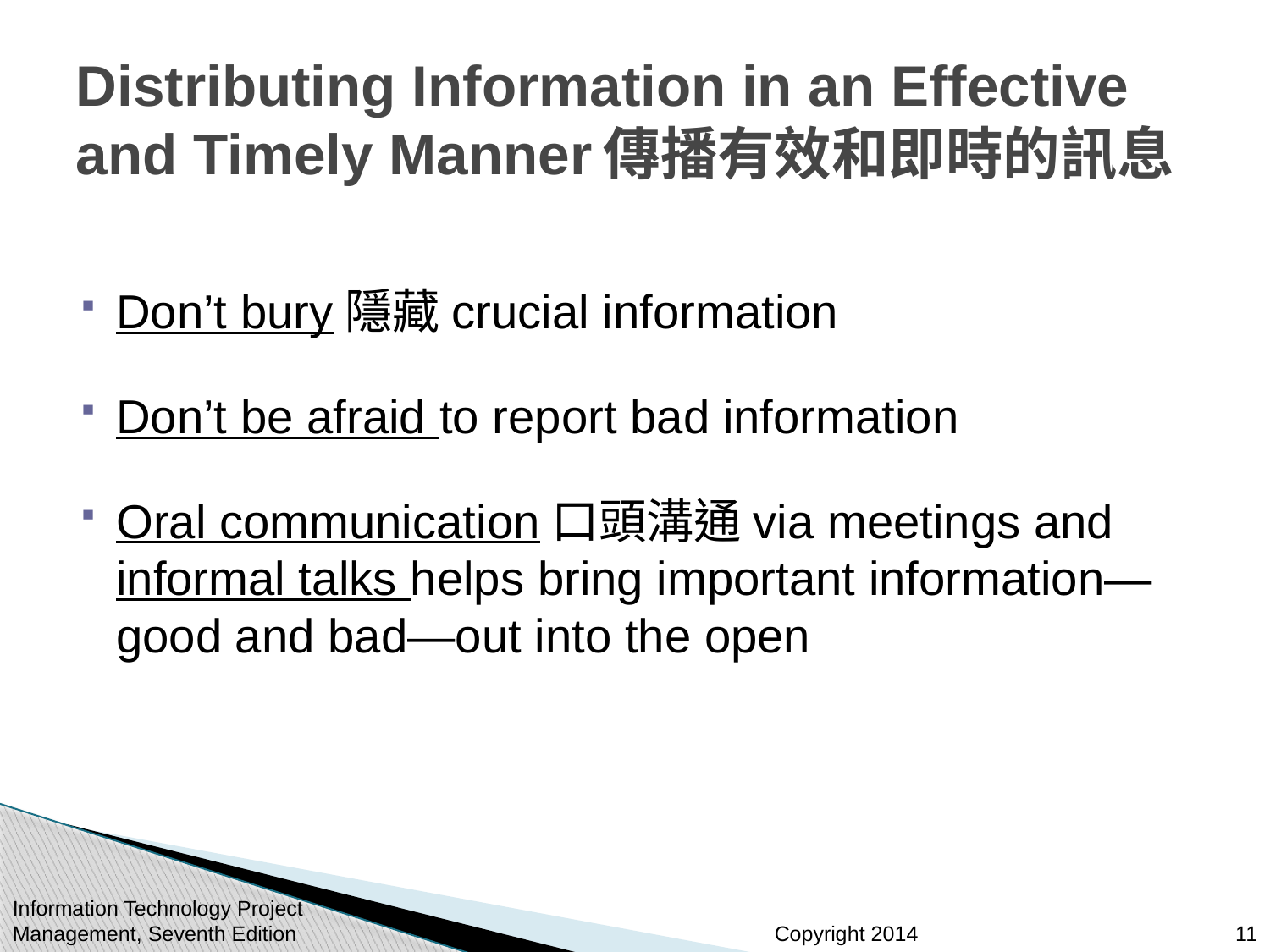

# Distributing Information in an Effective and Timely Manner傳播有效和即時的訊息
Don’t bury隱藏crucial information
Don’t be afraid to report bad information
Oral communication口頭溝通via meetings and informal talks helps bring important information—good and bad—out into the open
Information Technology Project Management, Seventh Edition
11